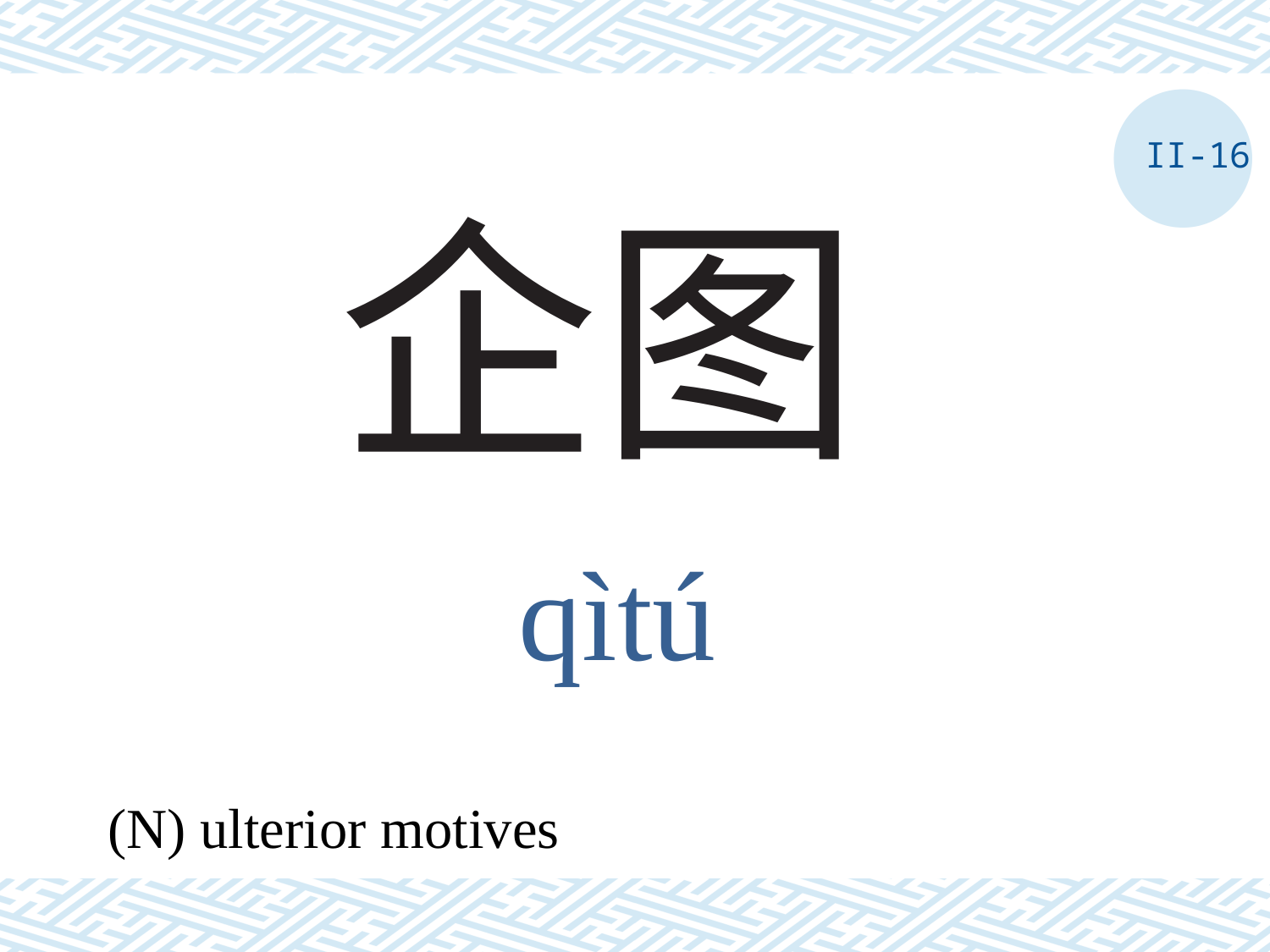

II-16

# 企图
qìtú
(N) ulterior motives